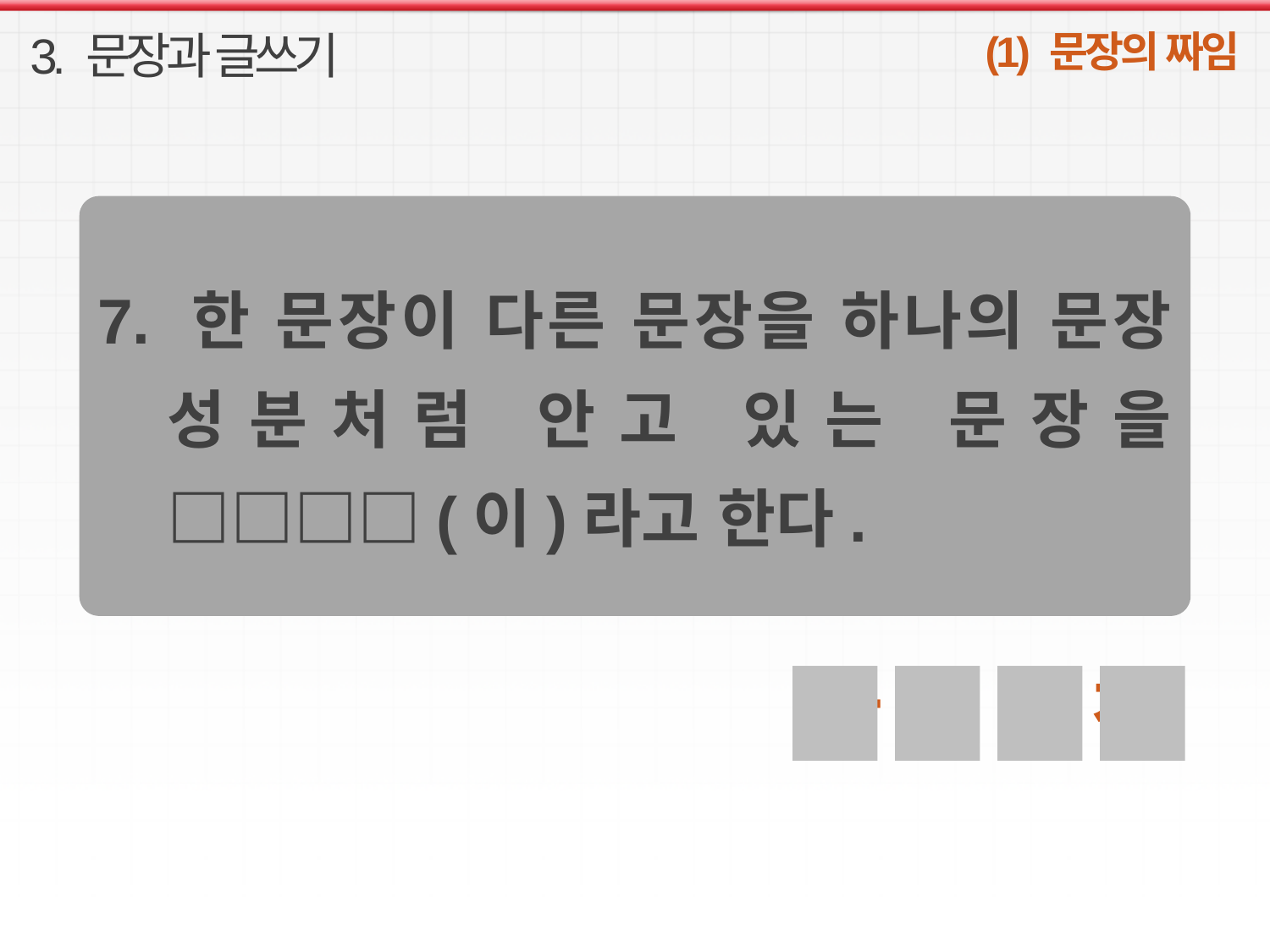

3. 문장과 글쓰기
(1) 문장의 짜임
7. 한 문장이 다른 문장을 하나의 문장 성분처럼 안고 있는 문장을 □□□□(이)라고 한다.

안 은 문 장